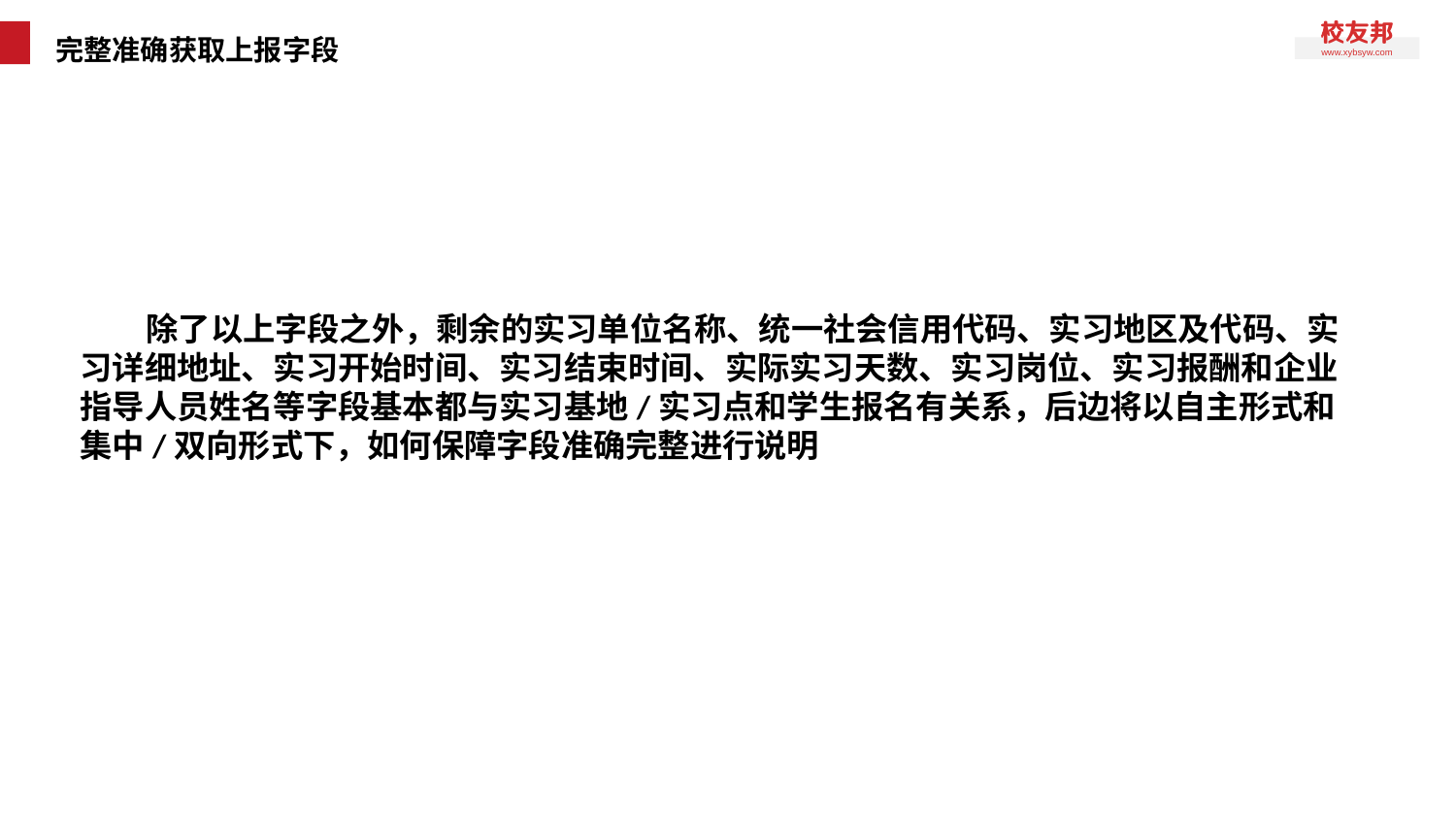

# 完整准确获取上报字段
        除了以上字段之外，剩余的实习单位名称、统一社会信用代码、实习地区及代码、实习详细地址、实习开始时间、实习结束时间、实际实习天数、实习岗位、实习报酬和企业指导人员姓名等字段基本都与实习基地/实习点和学生报名有关系，后边将以自主形式和集中/双向形式下，如何保障字段准确完整进行说明